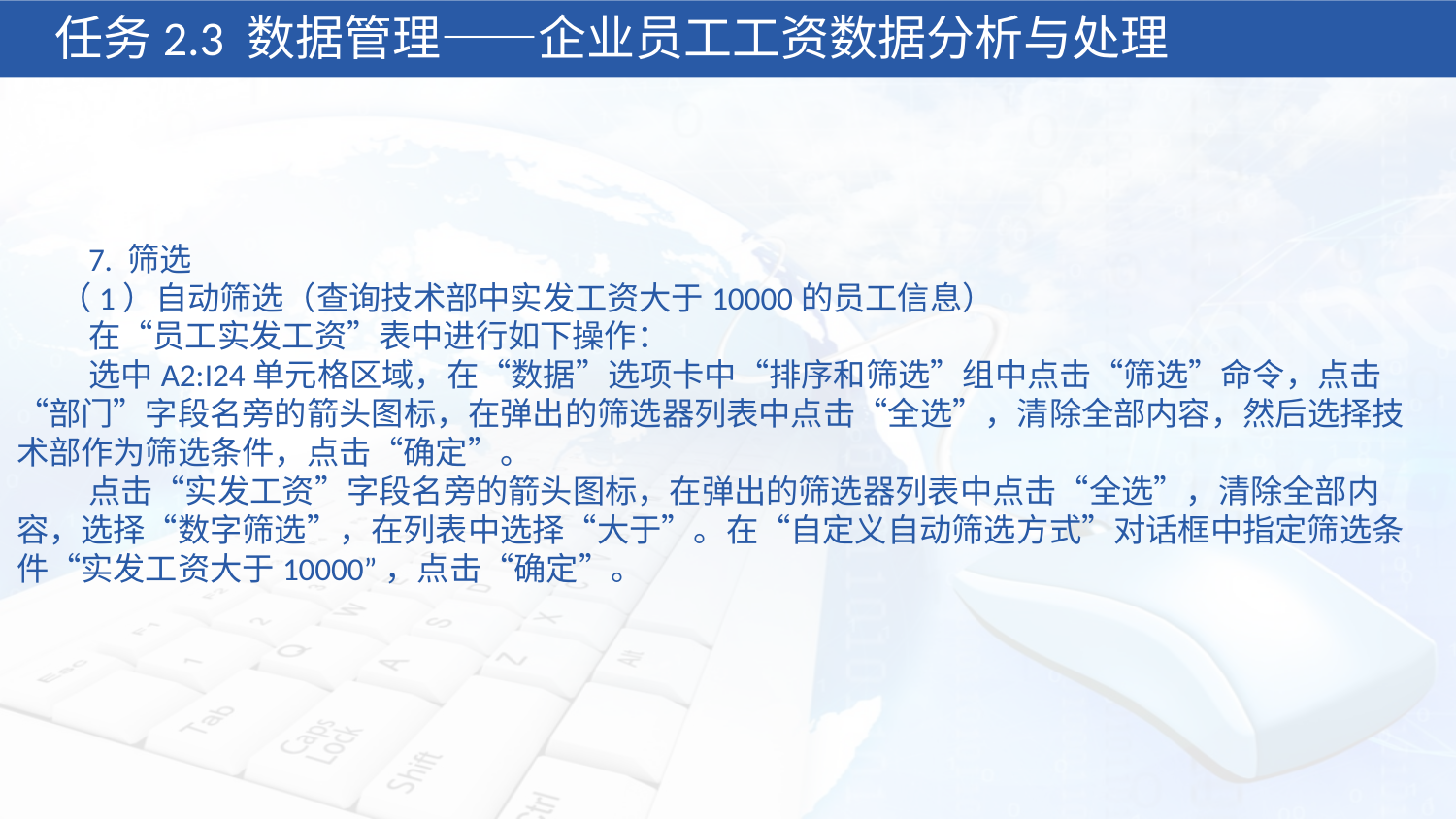

任务2.3 数据管理——企业员工工资数据分析与处理
    7. 筛选
（1）自动筛选（查询技术部中实发工资大于10000的员工信息）
   在“员工实发工资”表中进行如下操作：
   选中A2:I24单元格区域，在“数据”选项卡中“排序和筛选”组中点击“筛选”命令，点击“部门”字段名旁的箭头图标，在弹出的筛选器列表中点击“全选”，清除全部内容，然后选择技术部作为筛选条件，点击“确定”。
   点击“实发工资”字段名旁的箭头图标，在弹出的筛选器列表中点击“全选”，清除全部内容，选择“数字筛选”，在列表中选择“大于”。在“自定义自动筛选方式”对话框中指定筛选条件“实发工资大于10000”，点击“确定”。